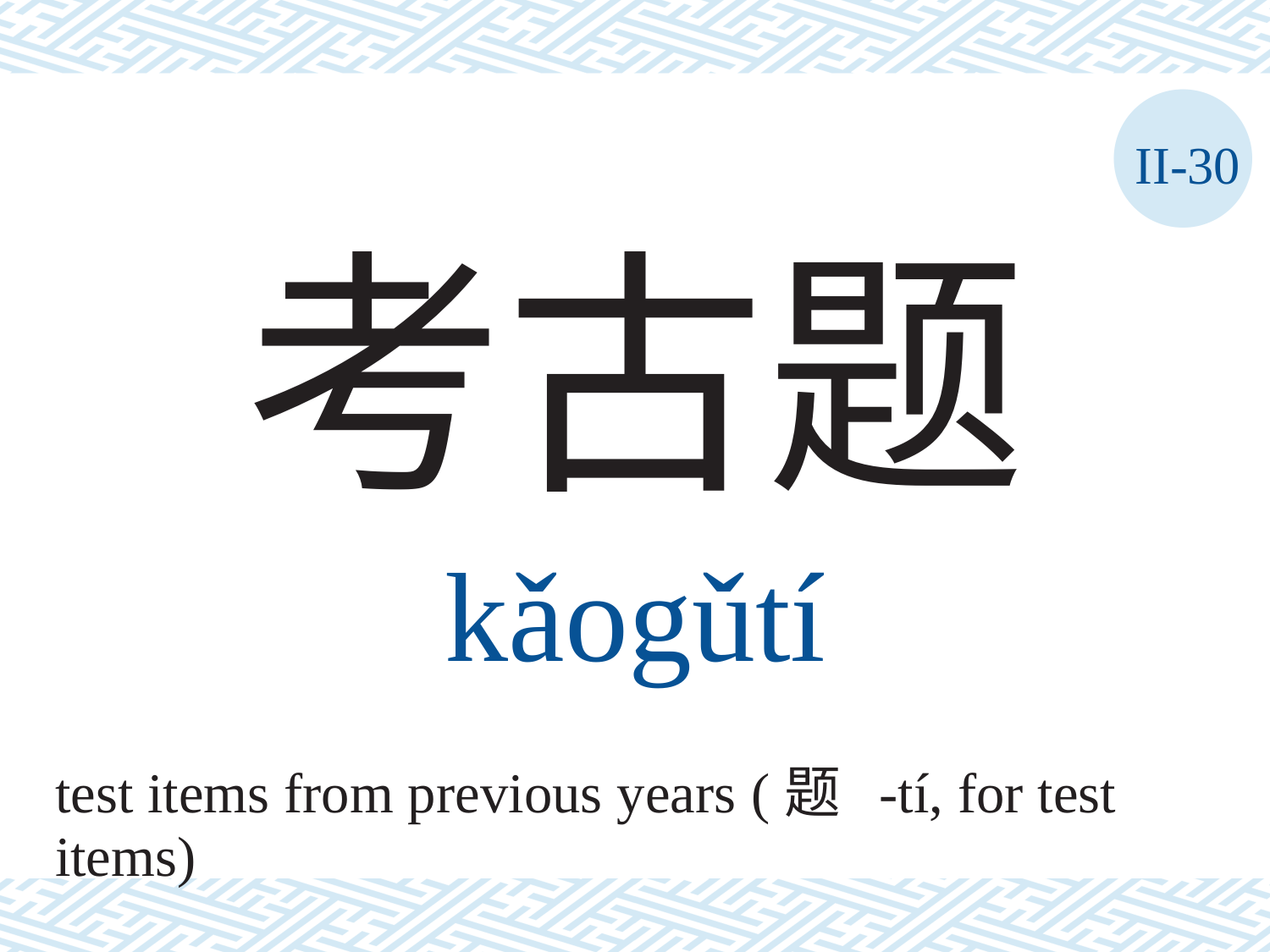

II-30
考古题
kǎogǔtí
test items from previous years (题  -tí, for test
items)